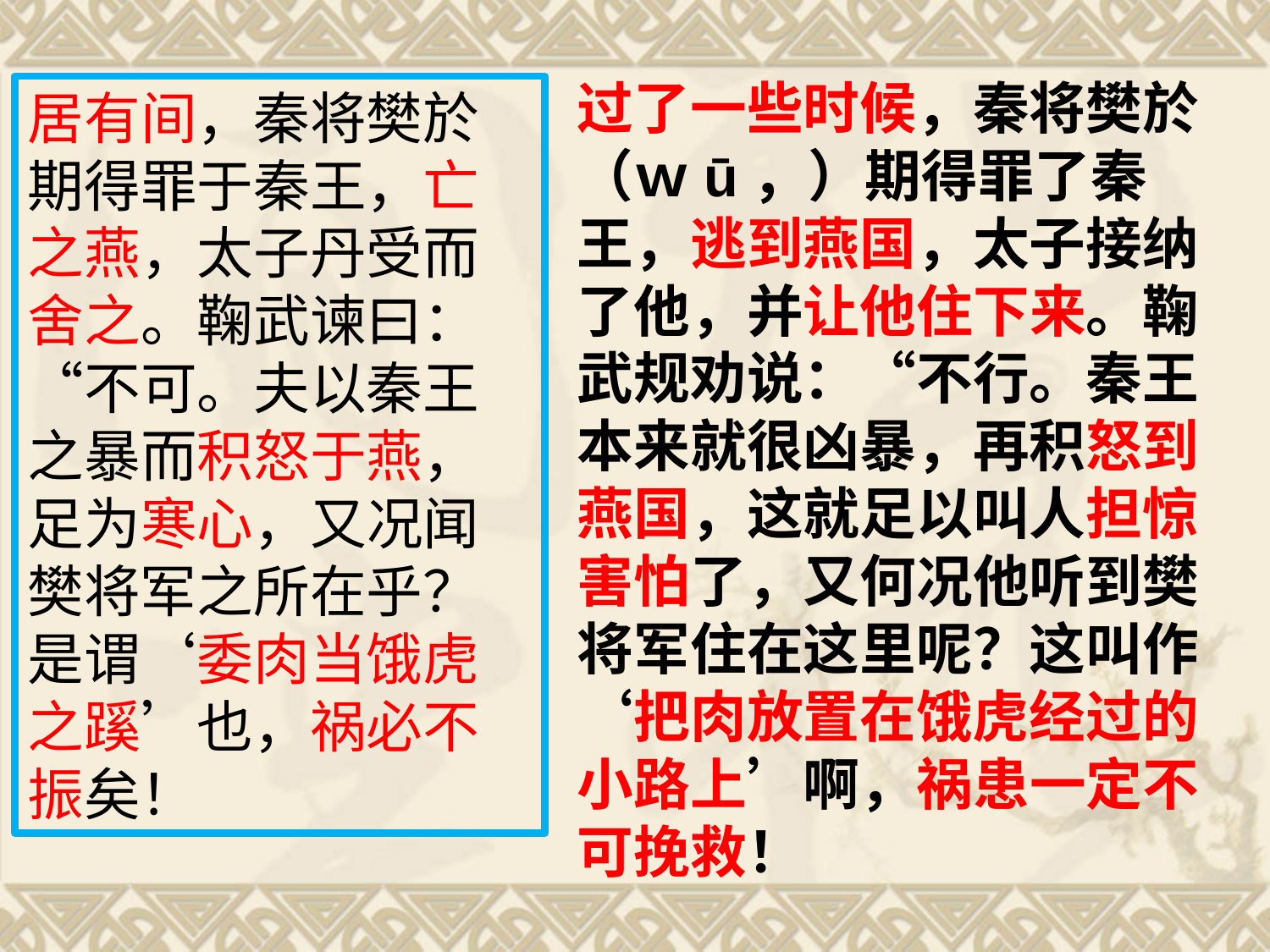

过了一些时候，秦将樊於（ｗū，）期得罪了秦王，逃到燕国，太子接纳了他，并让他住下来。鞠武规劝说：“不行。秦王本来就很凶暴，再积怒到燕国，这就足以叫人担惊害怕了，又何况他听到樊将军住在这里呢？这叫作‘把肉放置在饿虎经过的小路上’啊，祸患一定不可挽救！
居有间，秦将樊於期得罪于秦王，亡之燕，太子丹受而舍之。鞠武谏曰：“不可。夫以秦王之暴而积怒于燕，足为寒心，又况闻樊将军之所在乎？是谓‘委肉当饿虎之蹊’也，祸必不振矣！